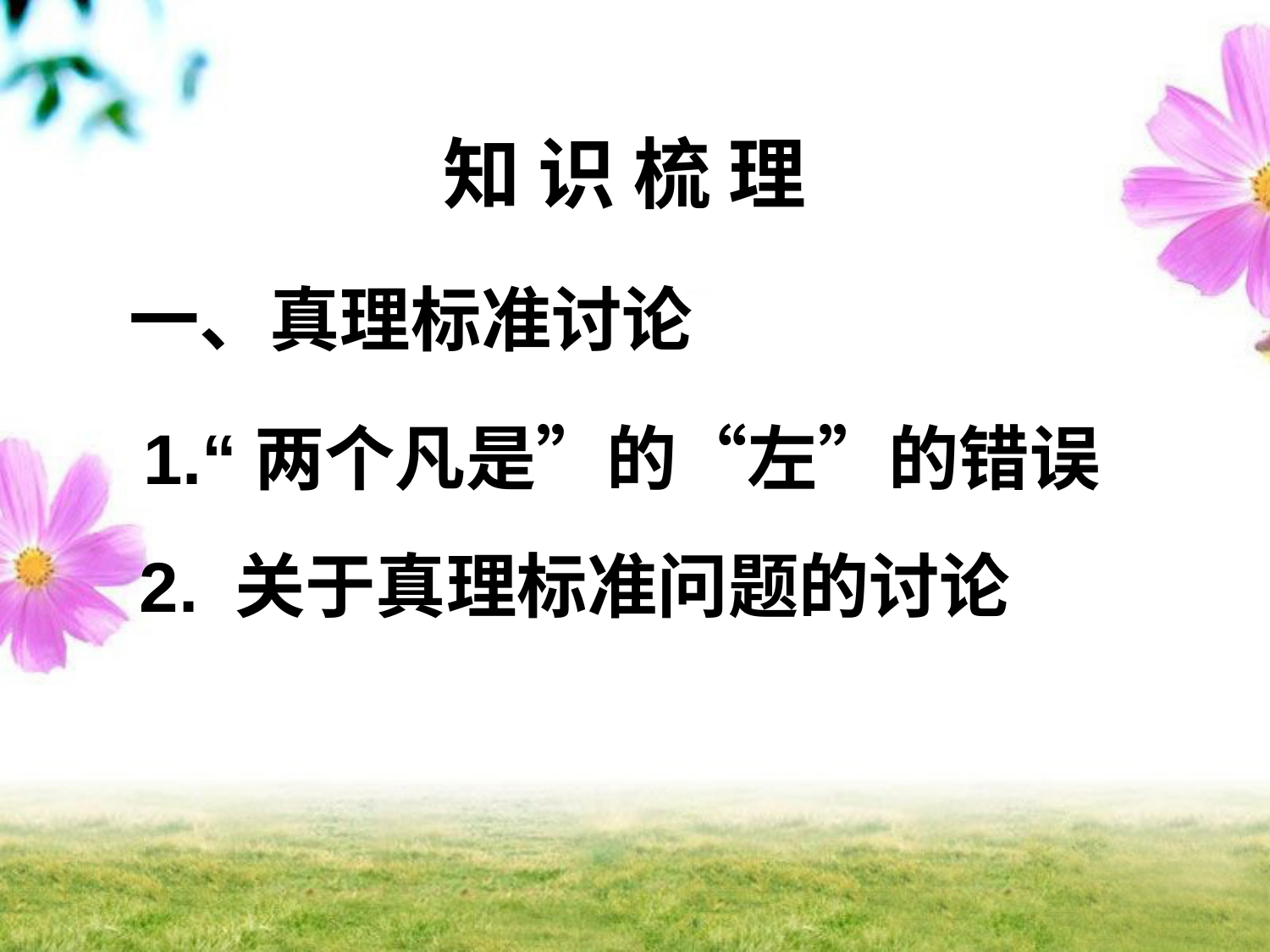

知 识 梳 理
一、真理标准讨论
1.“两个凡是”的“左”的错误
2. 关于真理标准问题的讨论